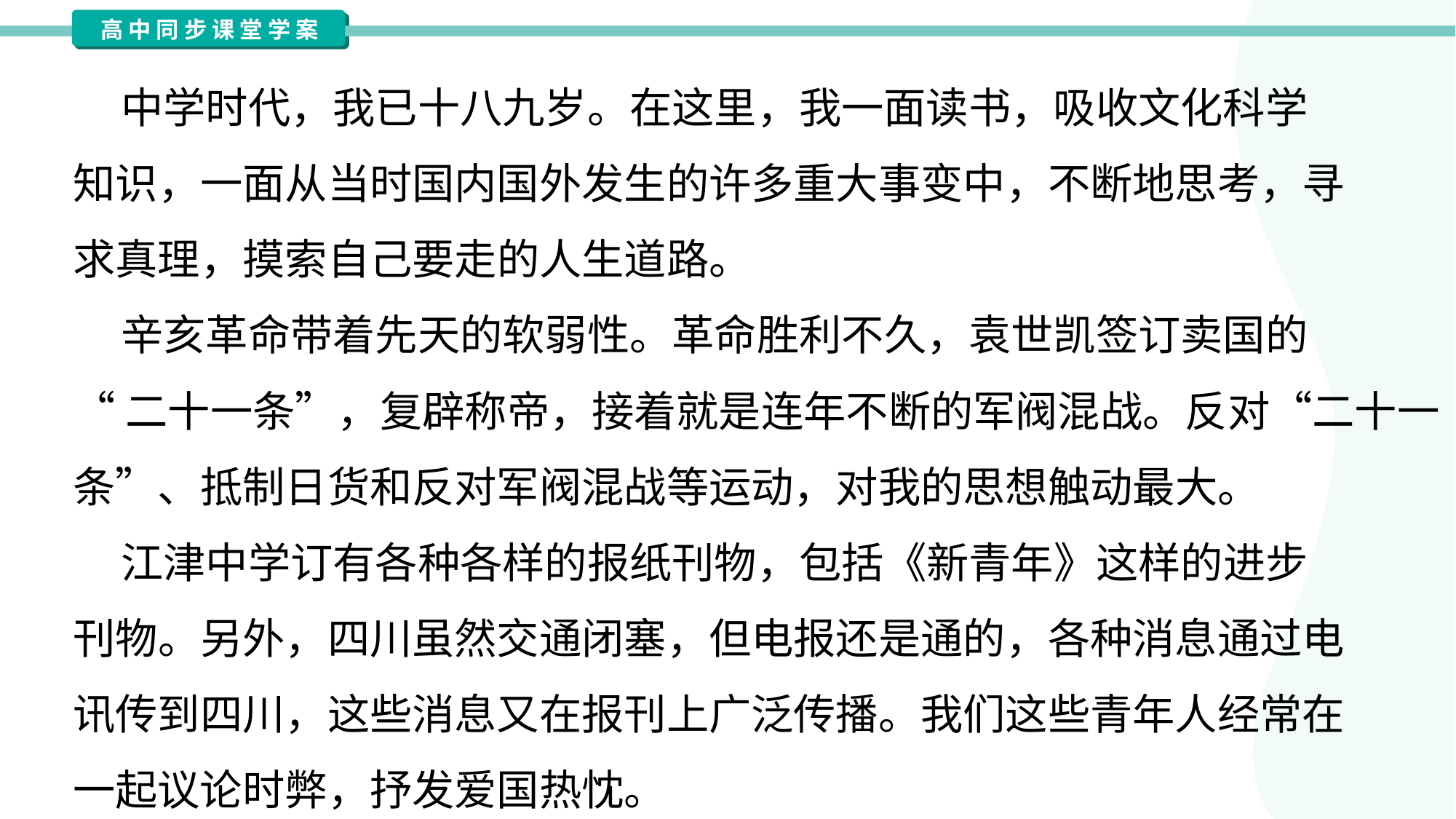

中学时代，我已十八九岁。在这里，我一面读书，吸收文化科学
知识，一面从当时国内国外发生的许多重大事变中，不断地思考，寻
求真理，摸索自己要走的人生道路。
    辛亥革命带着先天的软弱性。革命胜利不久，袁世凯签订卖国的
“二十一条”，复辟称帝，接着就是连年不断的军阀混战。反对“二十一
条”、抵制日货和反对军阀混战等运动，对我的思想触动最大。
    江津中学订有各种各样的报纸刊物，包括《新青年》这样的进步
刊物。另外，四川虽然交通闭塞，但电报还是通的，各种消息通过电
讯传到四川，这些消息又在报刊上广泛传播。我们这些青年人经常在
一起议论时弊，抒发爱国热忱。